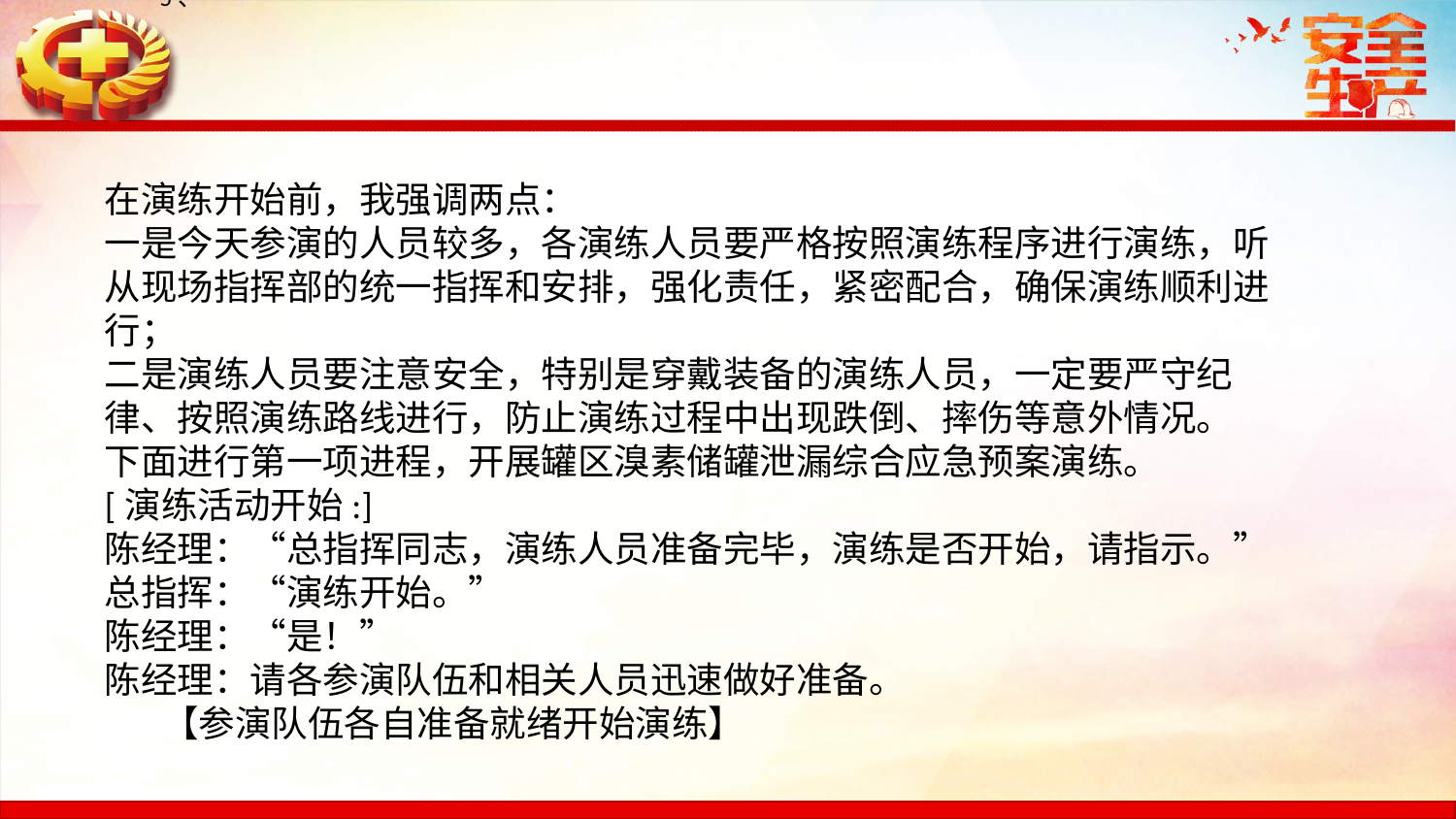

5、
在演练开始前，我强调两点：一是今天参演的人员较多，各演练人员要严格按照演练程序进行演练，听从现场指挥部的统一指挥和安排，强化责任，紧密配合，确保演练顺利进行；二是演练人员要注意安全，特别是穿戴装备的演练人员，一定要严守纪律、按照演练路线进行，防止演练过程中出现跌倒、摔伤等意外情况。下面进行第一项进程，开展罐区溴素储罐泄漏综合应急预案演练。[演练活动开始:]陈经理：“总指挥同志，演练人员准备完毕，演练是否开始，请指示。”总指挥：“演练开始。”陈经理：“是！”陈经理：请各参演队伍和相关人员迅速做好准备。【参演队伍各自准备就绪开始演练】